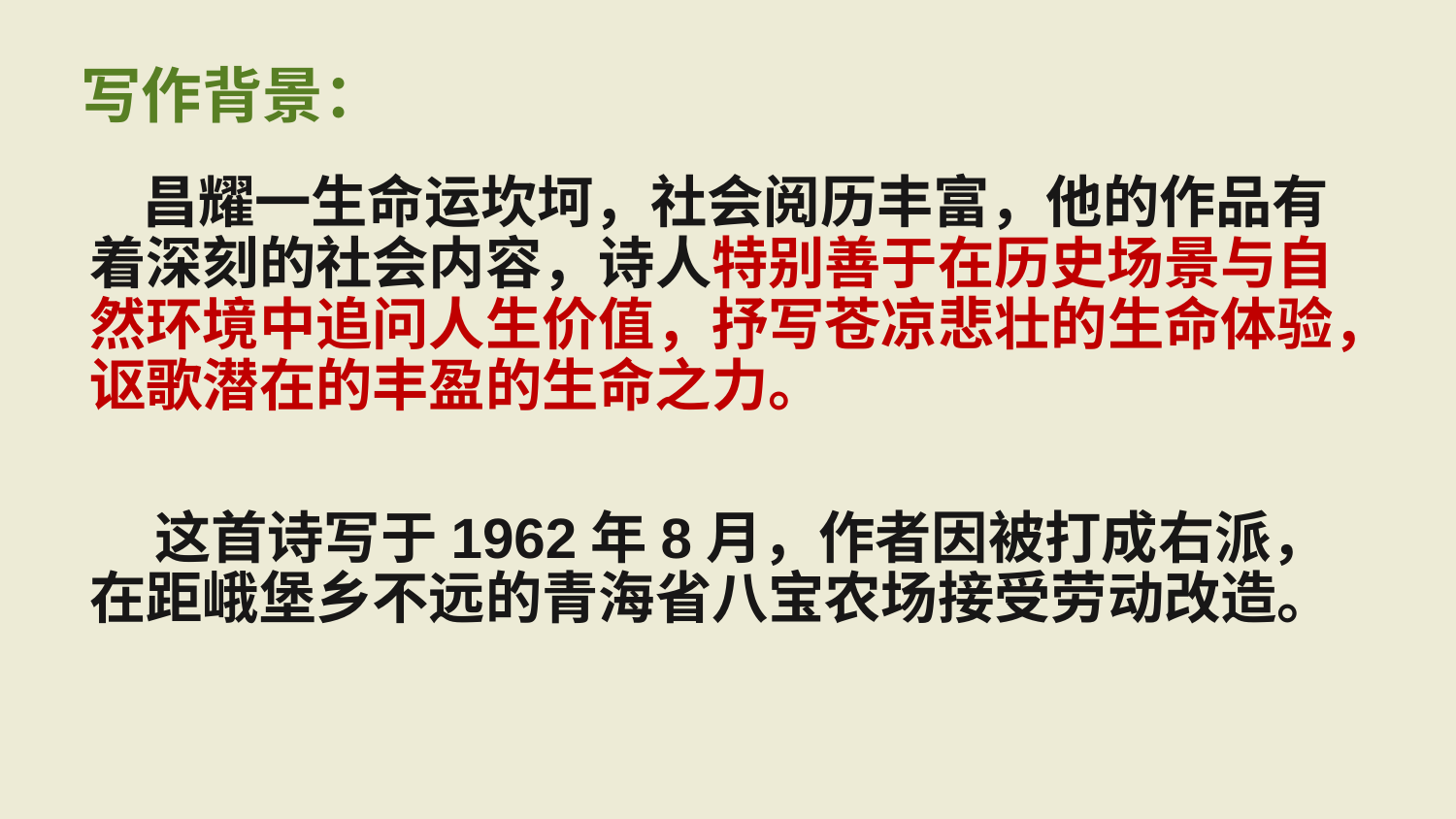

# 写作背景：
   昌耀一生命运坎坷，社会阅历丰富，他的作品有着深刻的社会内容，诗人特别善于在历史场景与自然环境中追问人生价值，抒写苍凉悲壮的生命体验，讴歌潜在的丰盈的生命之力。

    这首诗写于1962年8月，作者因被打成右派，在距峨堡乡不远的青海省八宝农场接受劳动改造。